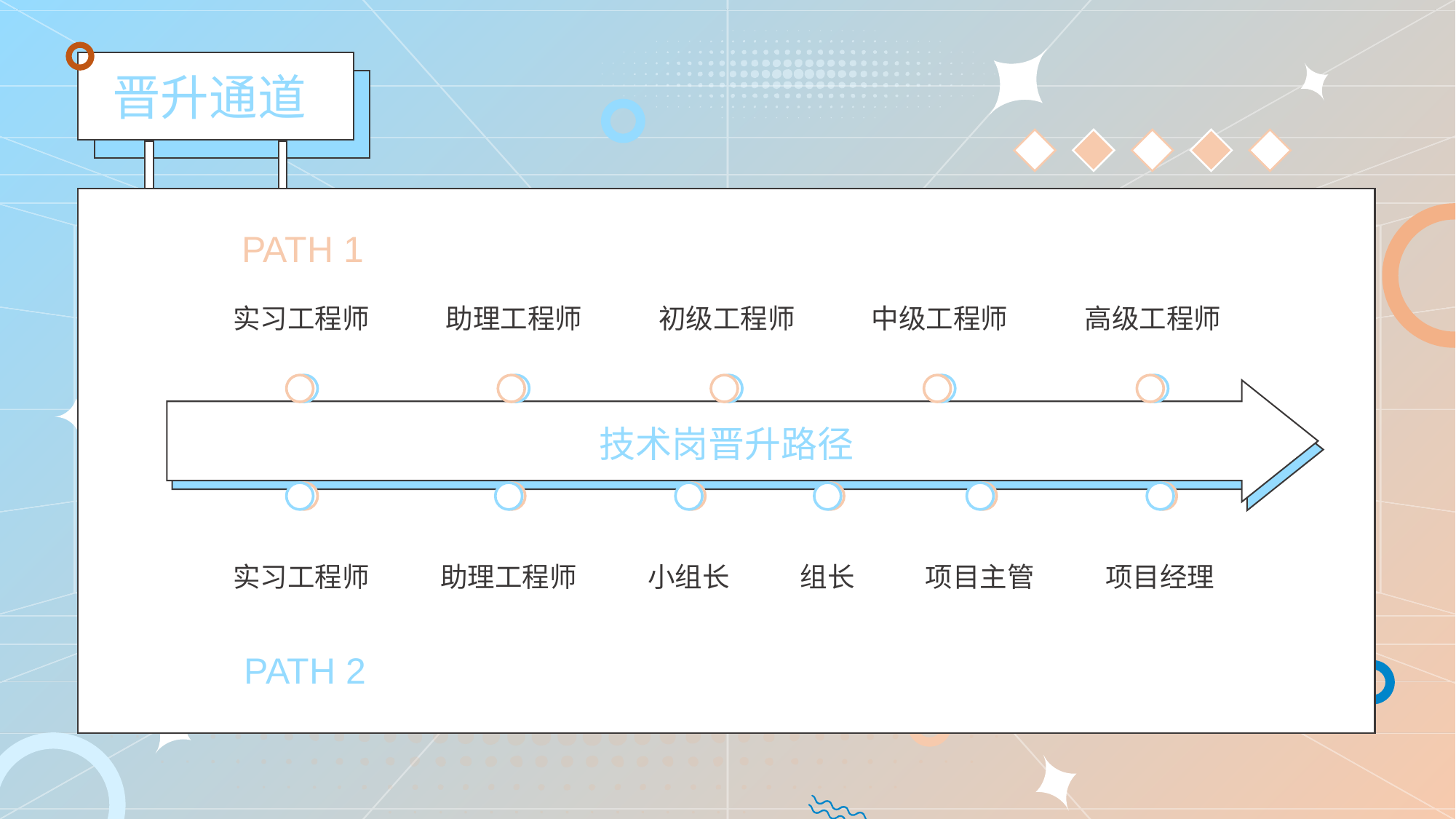

晋升通道
PATH 1
实习工程师
助理工程师
初级工程师
中级工程师
高级工程师

技术岗晋升路径

实习工程师
助理工程师
小组长
组长
项目主管
项目经理
PATH 2